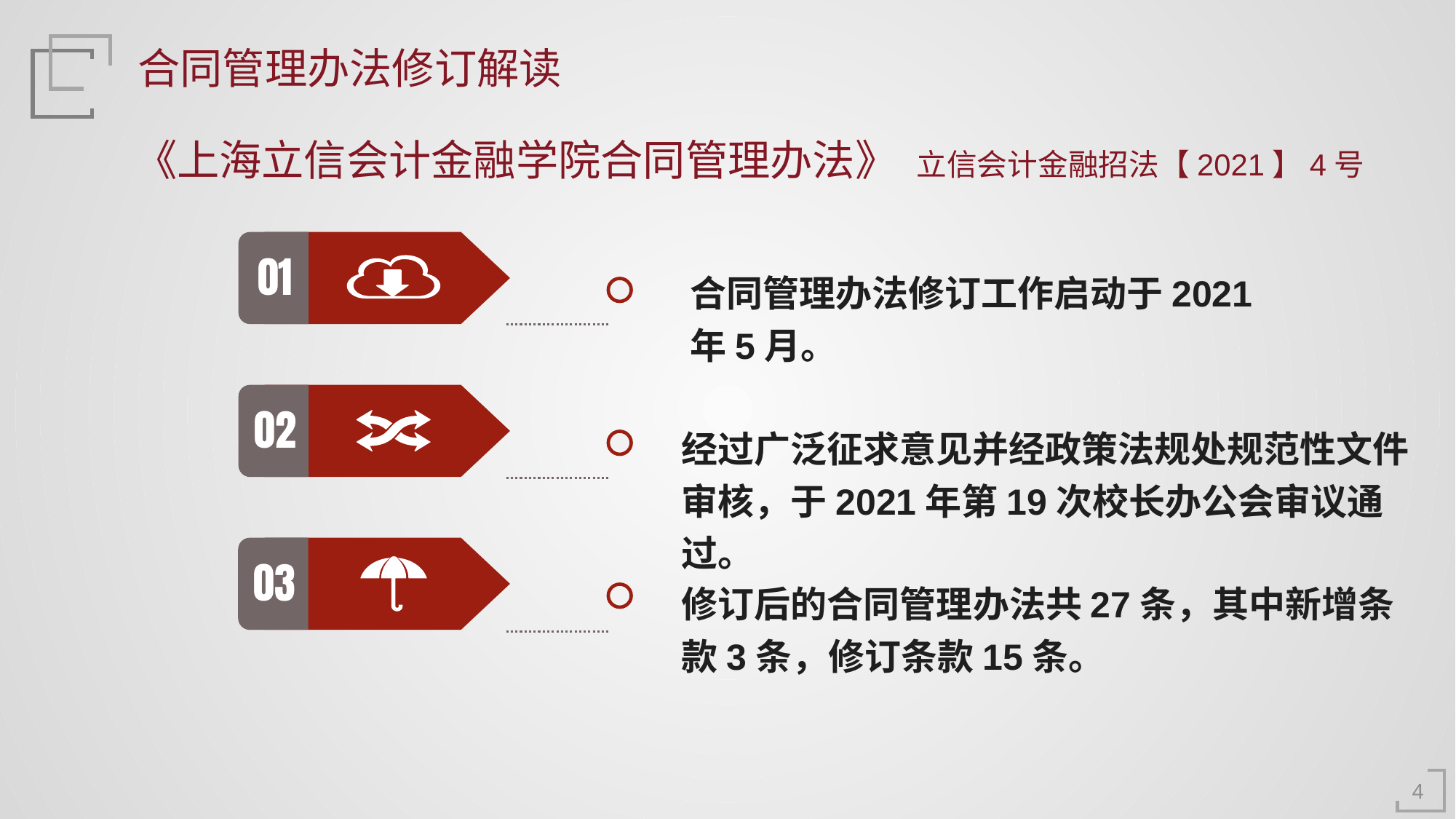

合同管理办法修订解读
《上海立信会计金融学院合同管理办法》  立信会计金融招法【2021】4号

01

合同管理办法修订工作启动于2021年5月。

02

经过广泛征求意见并经政策法规处规范性文件审核，于2021年第19次校长办公会审议通过。

03

修订后的合同管理办法共27条，其中新增条款3条，修订条款15条。